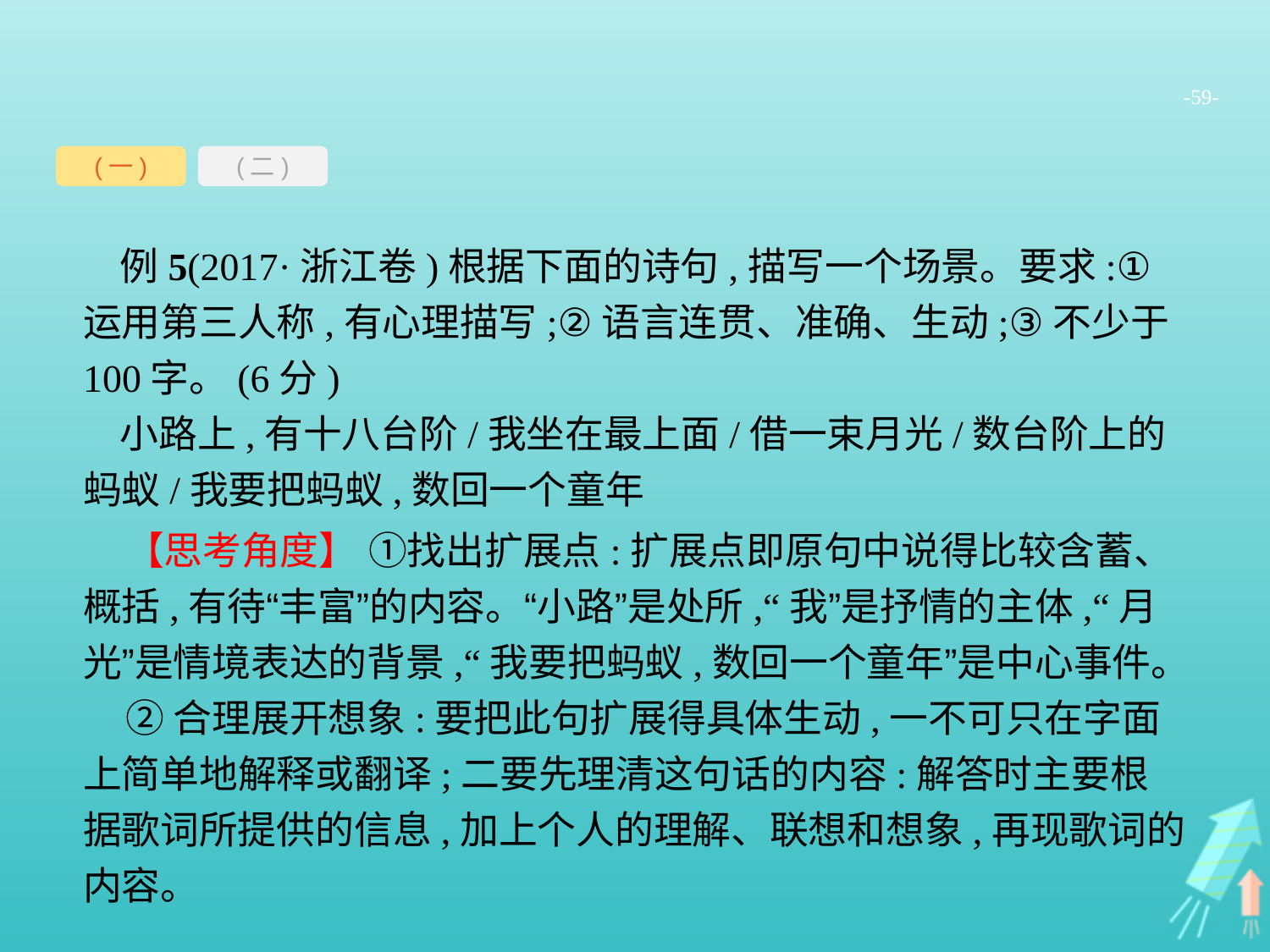

-59-
(一)
(二)
例5(2017·浙江卷)根据下面的诗句,描写一个场景。要求:①运用第三人称,有心理描写;②语言连贯、准确、生动;③不少于100字。(6分)
小路上,有十八台阶/我坐在最上面/借一束月光/数台阶上的蚂蚁/我要把蚂蚁,数回一个童年
【思考角度】 ①找出扩展点:扩展点即原句中说得比较含蓄、概括,有待“丰富”的内容。“小路”是处所,“我”是抒情的主体,“月光”是情境表达的背景,“我要把蚂蚁,数回一个童年”是中心事件。
②合理展开想象:要把此句扩展得具体生动,一不可只在字面上简单地解释或翻译;二要先理清这句话的内容:解答时主要根据歌词所提供的信息,加上个人的理解、联想和想象,再现歌词的内容。